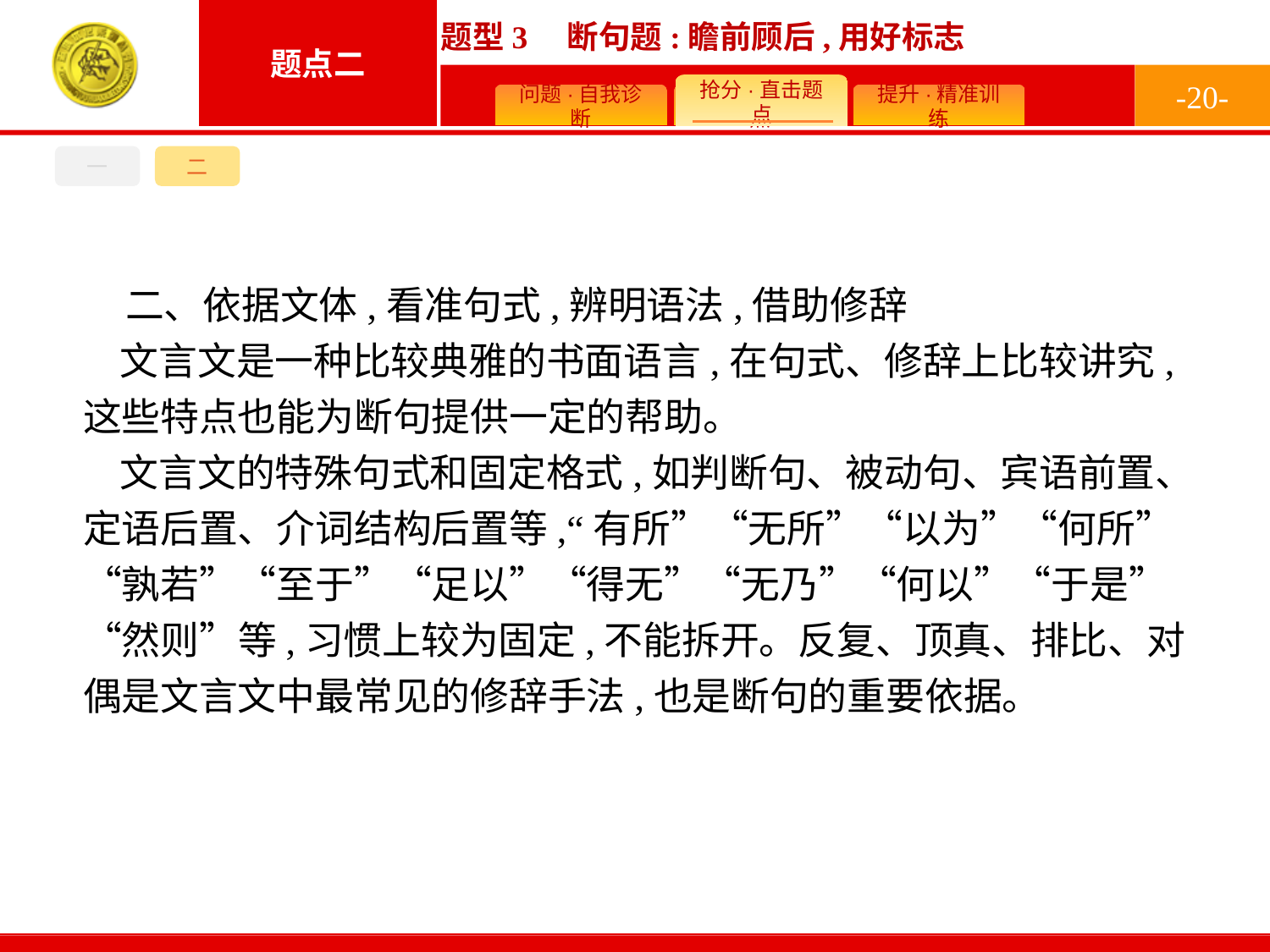

-20-
一
二
二、依据文体,看准句式,辨明语法,借助修辞
文言文是一种比较典雅的书面语言,在句式、修辞上比较讲究,这些特点也能为断句提供一定的帮助。
文言文的特殊句式和固定格式,如判断句、被动句、宾语前置、定语后置、介词结构后置等,“有所”“无所”“以为”“何所”“孰若”“至于”“足以”“得无”“无乃”“何以”“于是”“然则”等,习惯上较为固定,不能拆开。反复、顶真、排比、对偶是文言文中最常见的修辞手法,也是断句的重要依据。